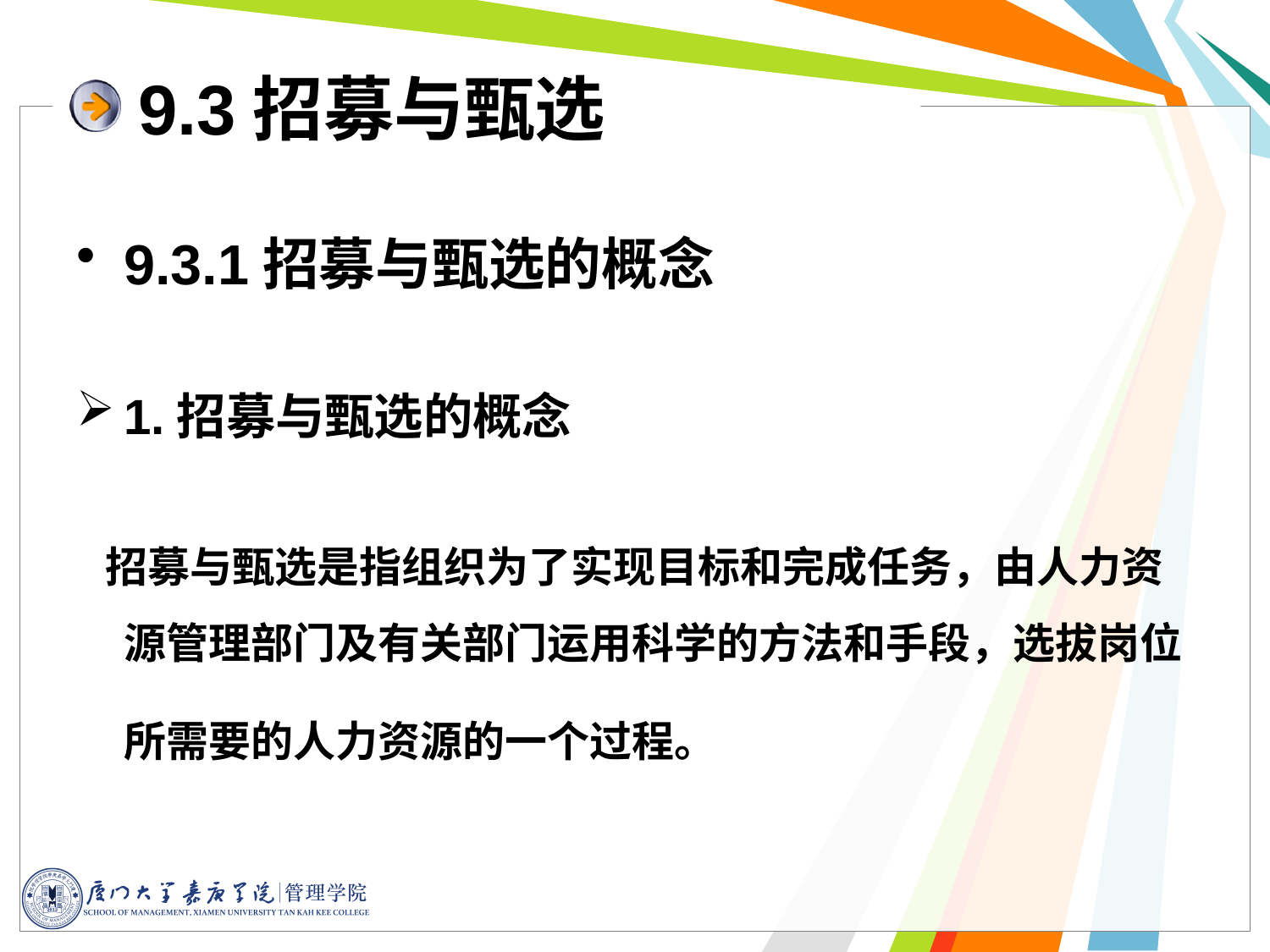

9.3招募与甄选
9.3.1招募与甄选的概念

1.招募与甄选的概念

  招募与甄选是指组织为了实现目标和完成任务，由人力资源管理部门及有关部门运用科学的方法和手段，选拔岗位所需要的人力资源的一个过程。